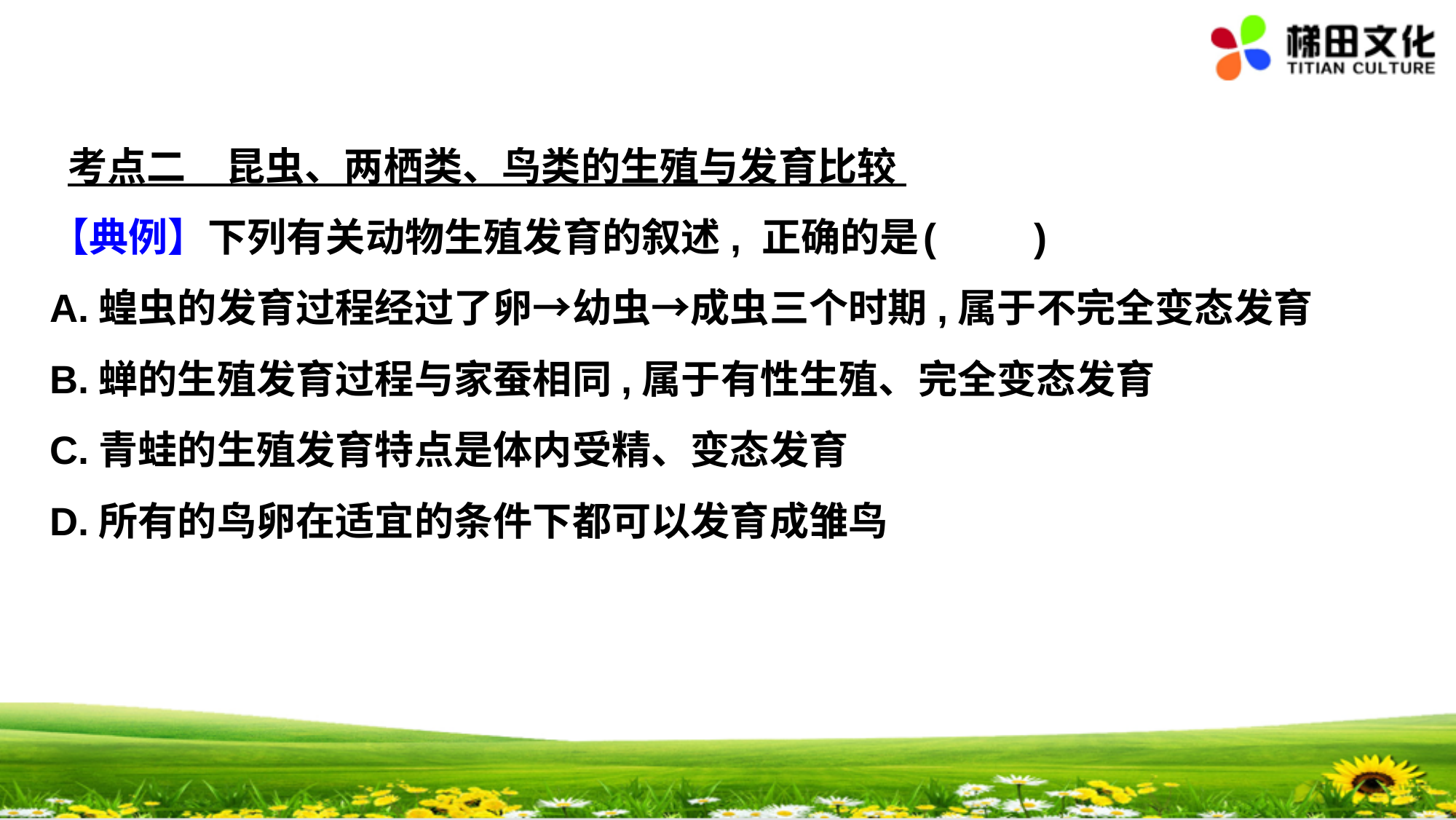

考点二　昆虫、两栖类、鸟类的生殖与发育比较
【典例】下列有关动物生殖发育的叙述, 正确的是	(　　)
A.蝗虫的发育过程经过了卵→幼虫→成虫三个时期,属于不完全变态发育
B.蝉的生殖发育过程与家蚕相同,属于有性生殖、完全变态发育
C.青蛙的生殖发育特点是体内受精、变态发育
D.所有的鸟卵在适宜的条件下都可以发育成雏鸟